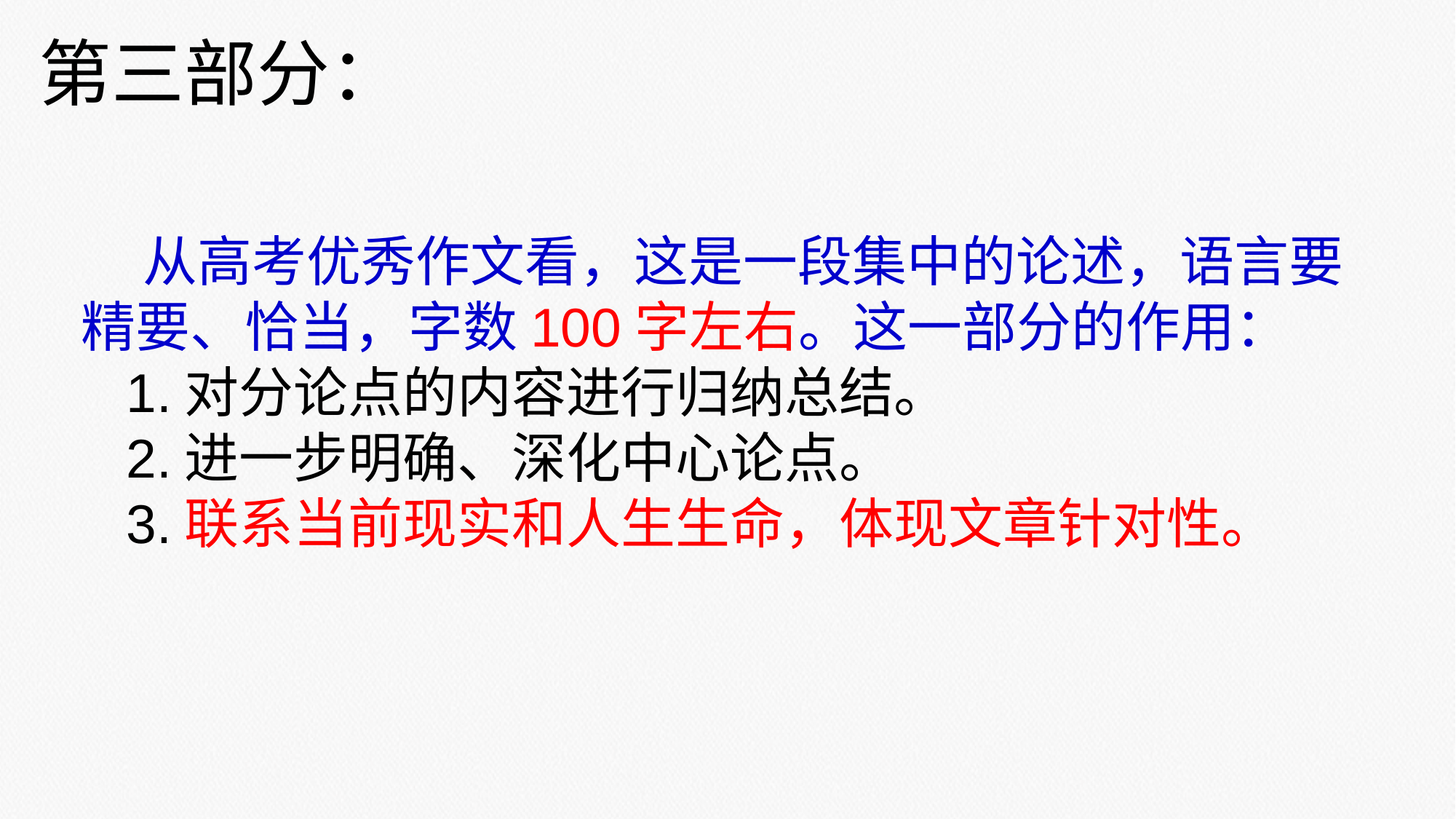

第三部分：
    从高考优秀作文看，这是一段集中的论述，语言要精要、恰当，字数100字左右。这一部分的作用：
   1.对分论点的内容进行归纳总结。
   2.进一步明确、深化中心论点。
   3.联系当前现实和人生生命，体现文章针对性。